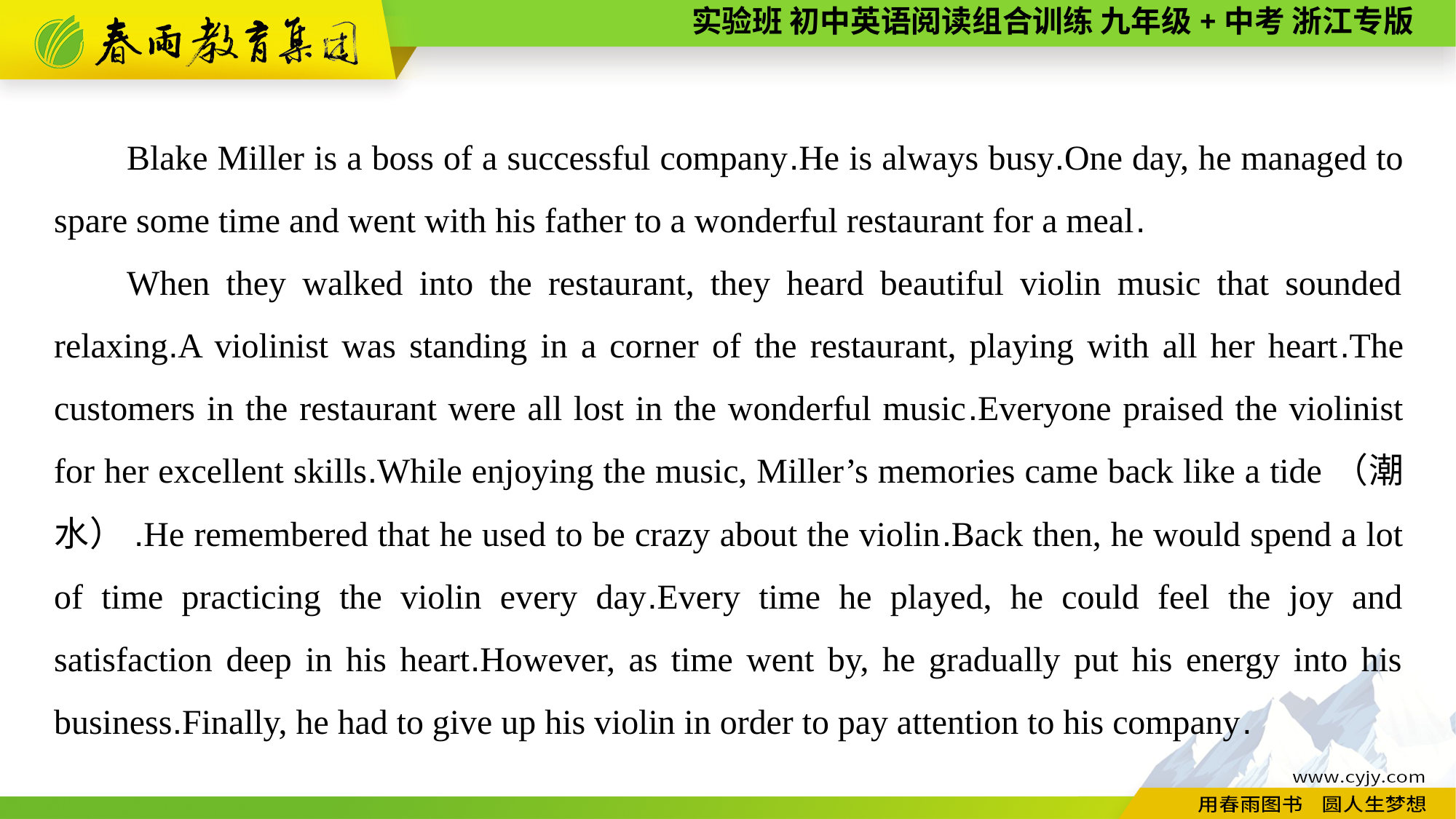

Blake Miller is a boss of a successful company.He is always busy.One day, he managed to spare some time and went with his father to a wonderful restaurant for a meal.
When they walked into the restaurant, they heard beautiful violin music that sounded relaxing.A violinist was standing in a corner of the restaurant, playing with all her heart.The customers in the restaurant were all lost in the wonderful music.Everyone praised the violinist for her excellent skills.While enjoying the music, Miller’s memories came back like a tide（潮水）.He remembered that he used to be crazy about the violin.Back then, he would spend a lot of time practicing the violin every day.Every time he played, he could feel the joy and satisfaction deep in his heart.However, as time went by, he gradually put his energy into his business.Finally, he had to give up his violin in order to pay attention to his company.